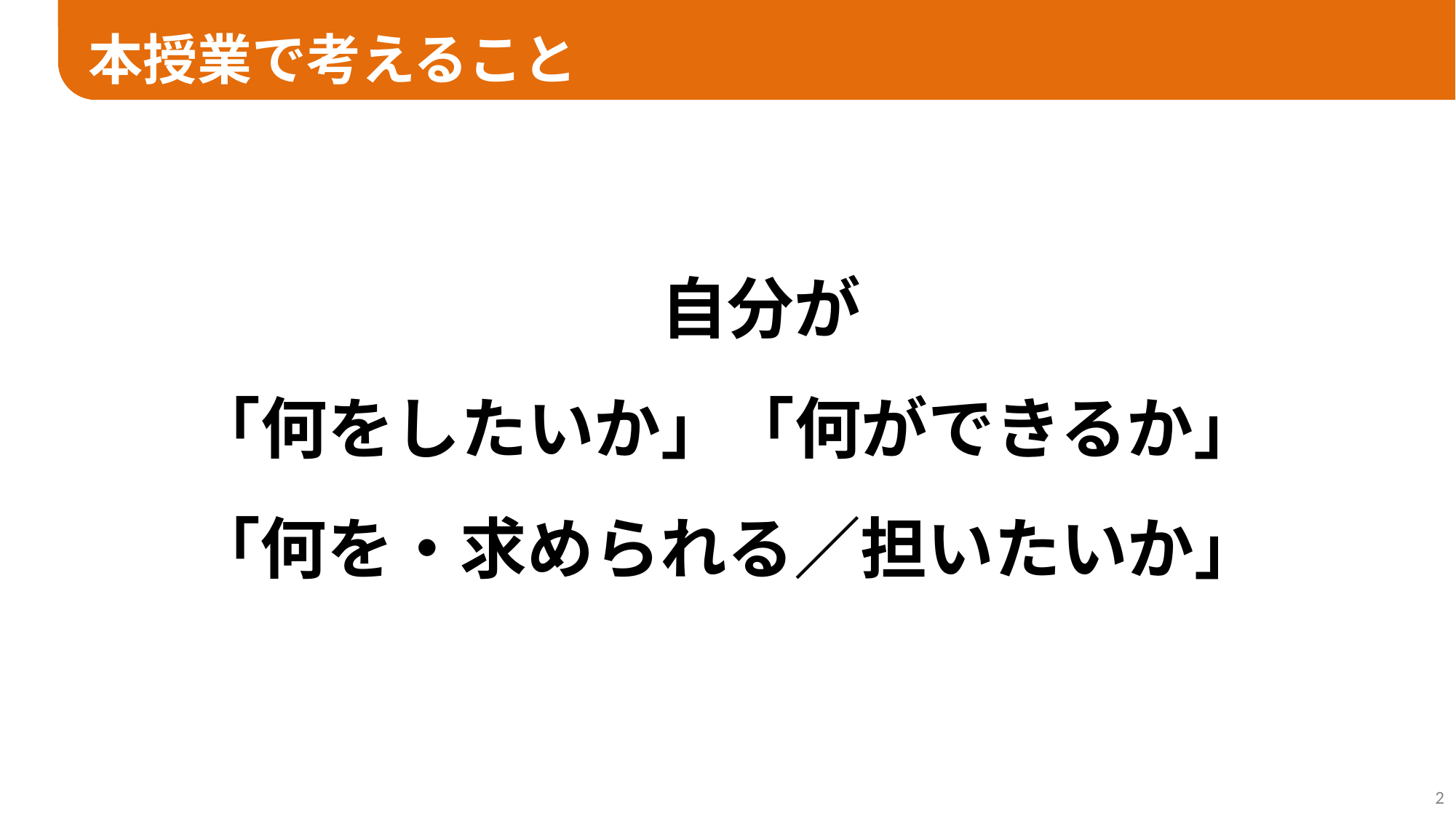

本授業で考えること
　自分が
「何をしたいか」「何ができるか」「何を・求められる／担いたいか」
2